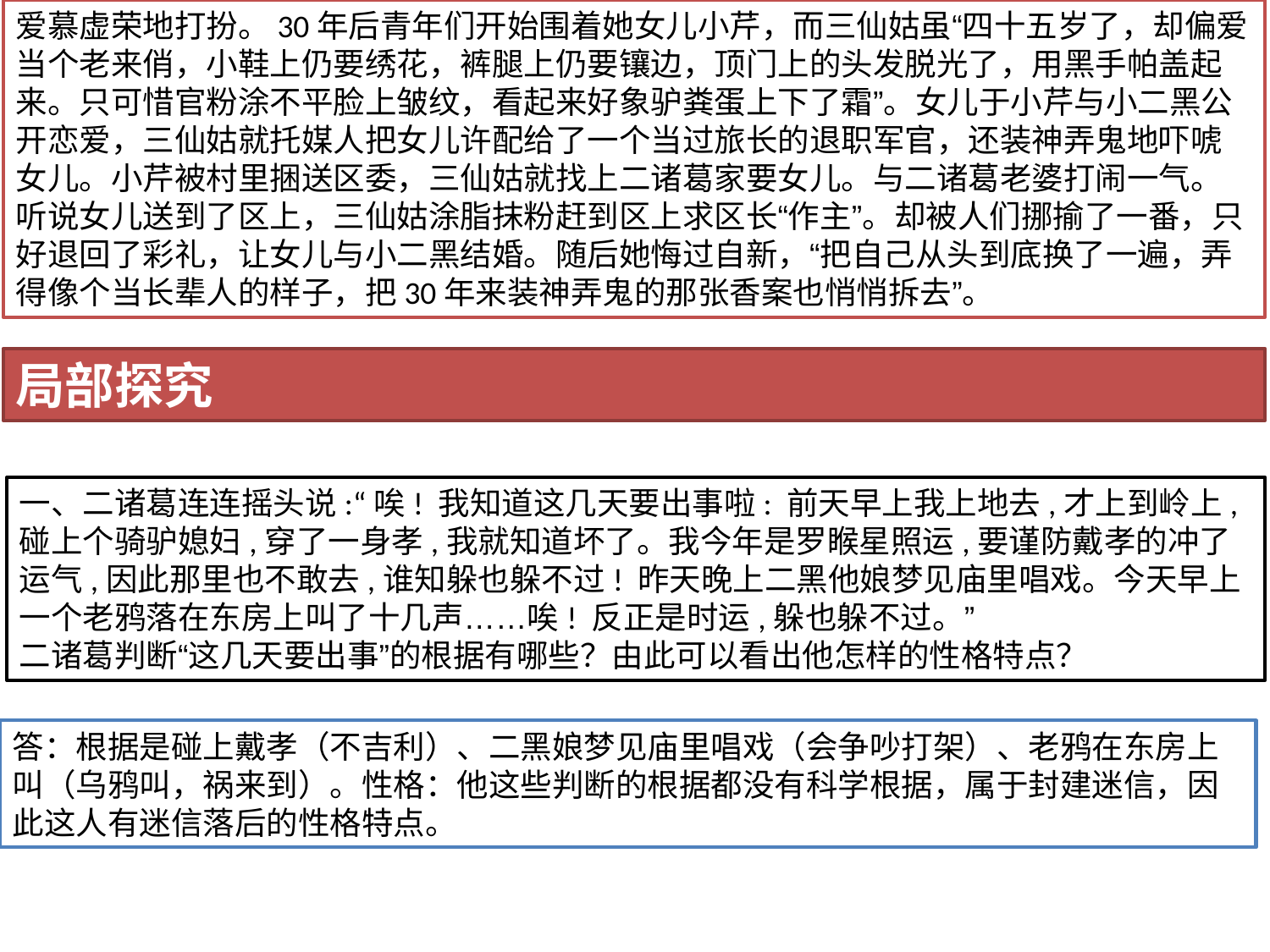

爱慕虚荣地打扮。30年后青年们开始围着她女儿小芹，而三仙姑虽“四十五岁了，却偏爱当个老来俏，小鞋上仍要绣花，裤腿上仍要镶边，顶门上的头发脱光了，用黑手帕盖起来。只可惜官粉涂不平脸上皱纹，看起来好象驴粪蛋上下了霜”。女儿于小芹与小二黑公开恋爱，三仙姑就托媒人把女儿许配给了一个当过旅长的退职军官，还装神弄鬼地吓唬女儿。小芹被村里捆送区委，三仙姑就找上二诸葛家要女儿。与二诸葛老婆打闹一气。听说女儿送到了区上，三仙姑涂脂抹粉赶到区上求区长“作主”。却被人们挪揄了一番，只好退回了彩礼，让女儿与小二黑结婚。随后她悔过自新，“把自己从头到底换了一遍，弄得像个当长辈人的样子，把30年来装神弄鬼的那张香案也悄悄拆去”。
局部探究
一、二诸葛连连摇头说:“唉! 我知道这几天要出事啦: 前天早上我上地去,才上到岭上,碰上个骑驴媳妇,穿了一身孝,我就知道坏了。我今年是罗睺星照运,要谨防戴孝的冲了运气,因此那里也不敢去,谁知躲也躲不过! 昨天晚上二黑他娘梦见庙里唱戏。今天早上一个老鸦落在东房上叫了十几声……唉! 反正是时运,躲也躲不过。”
二诸葛判断“这几天要出事”的根据有哪些？由此可以看出他怎样的性格特点？
答：根据是碰上戴孝（不吉利）、二黑娘梦见庙里唱戏（会争吵打架）、老鸦在东房上叫（乌鸦叫，祸来到）。性格：他这些判断的根据都没有科学根据，属于封建迷信，因此这人有迷信落后的性格特点。